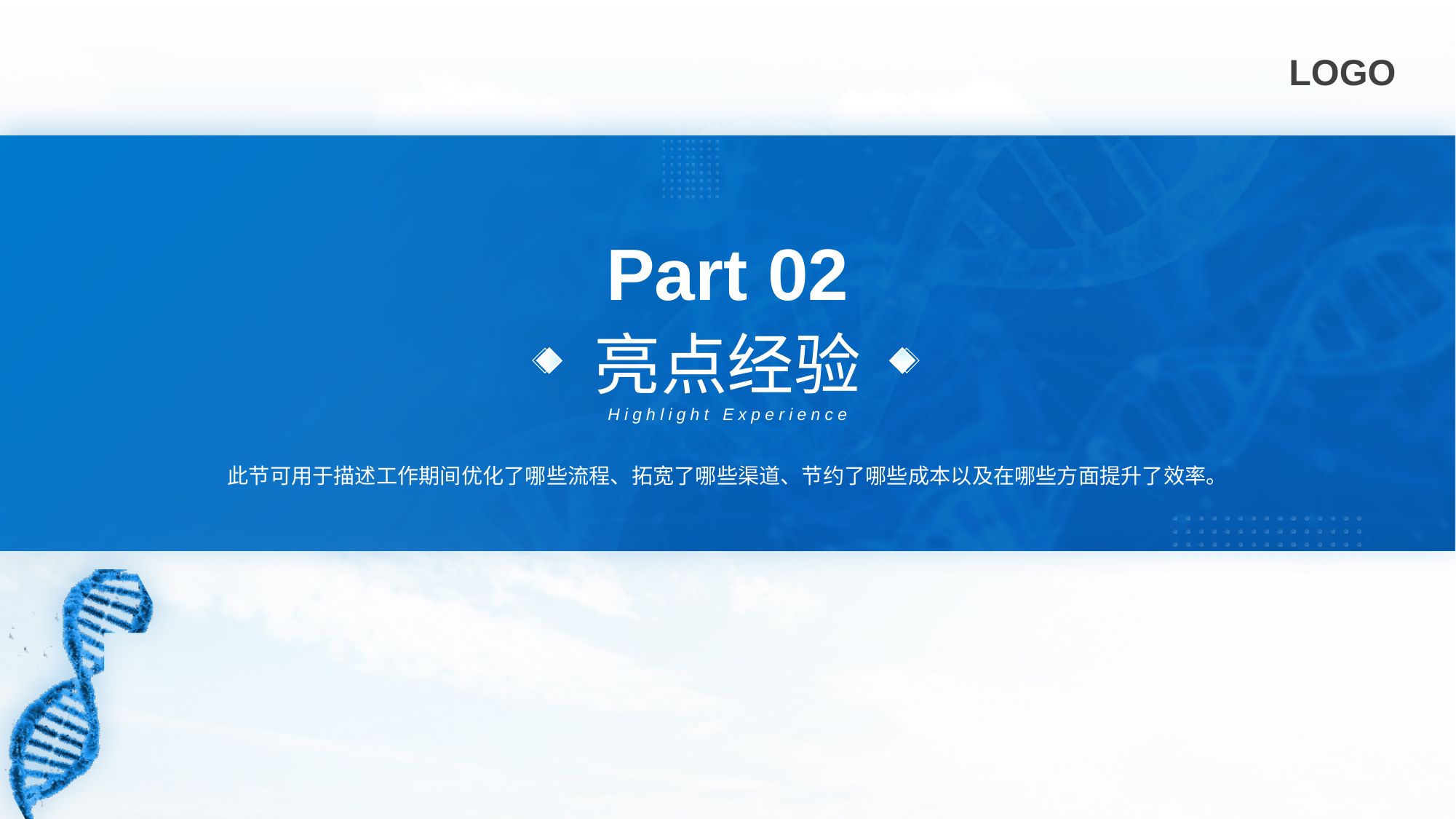

Part 02
亮点经验

Highlight Experience
此节可用于描述工作期间优化了哪些流程、拓宽了哪些渠道、节约了哪些成本以及在哪些方面提升了效率。